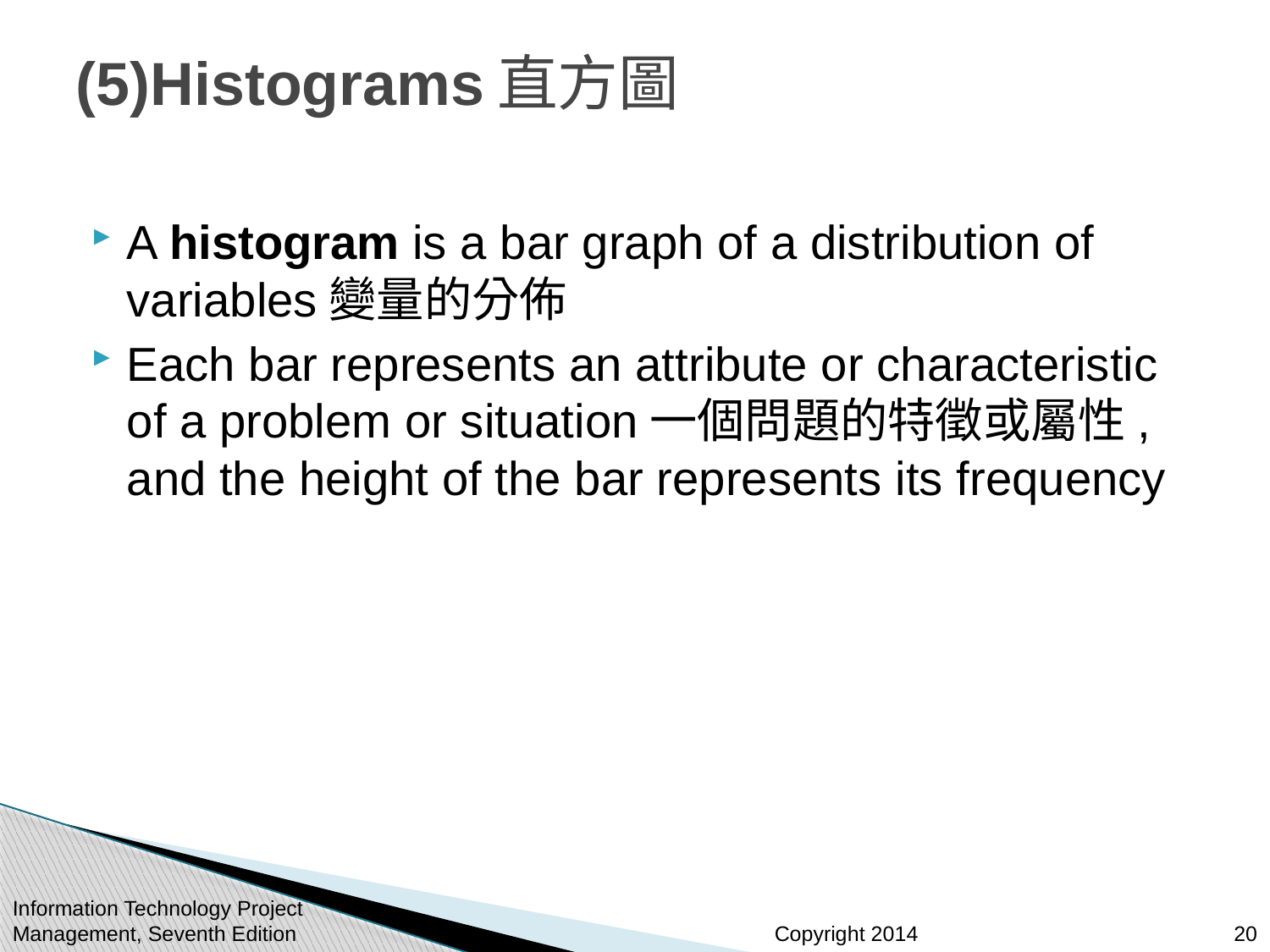

# (5)Histograms直方圖
A histogram is a bar graph of a distribution of variables變量的分佈
Each bar represents an attribute or characteristic of a problem or situation一個問題的特徵或屬性, and the height of the bar represents its frequency
Information Technology Project Management, Seventh Edition
20